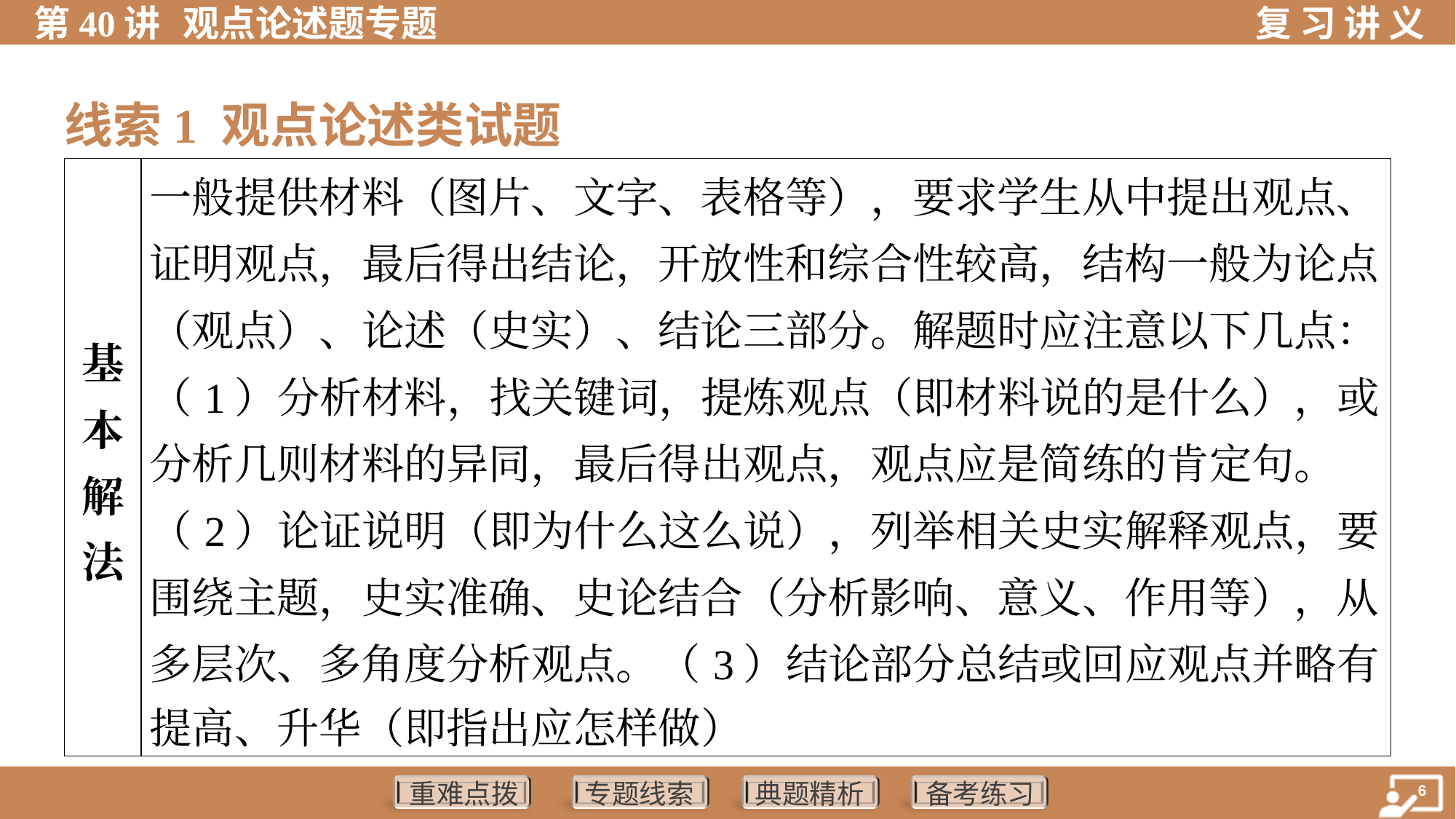

线索1 观点论述类试题
| 基 本 解 法 | 一般提供材料（图片、文字、表格等），要求学生从中提出观点、 证明观点，最后得出结论，开放性和综合性较高，结构一般为论点 （观点）、论述（史实）、结论三部分。解题时应注意以下几点： （1）分析材料，找关键词，提炼观点（即材料说的是什么），或 分析几则材料的异同，最后得出观点，观点应是简练的肯定句。 （2）论证说明（即为什么这么说），列举相关史实解释观点，要 围绕主题，史实准确、史论结合（分析影响、意义、作用等），从 多层次、多角度分析观点。（3）结论部分总结或回应观点并略有 提高、升华（即指出应怎样做） |  |  |
| --- | --- | --- | --- |